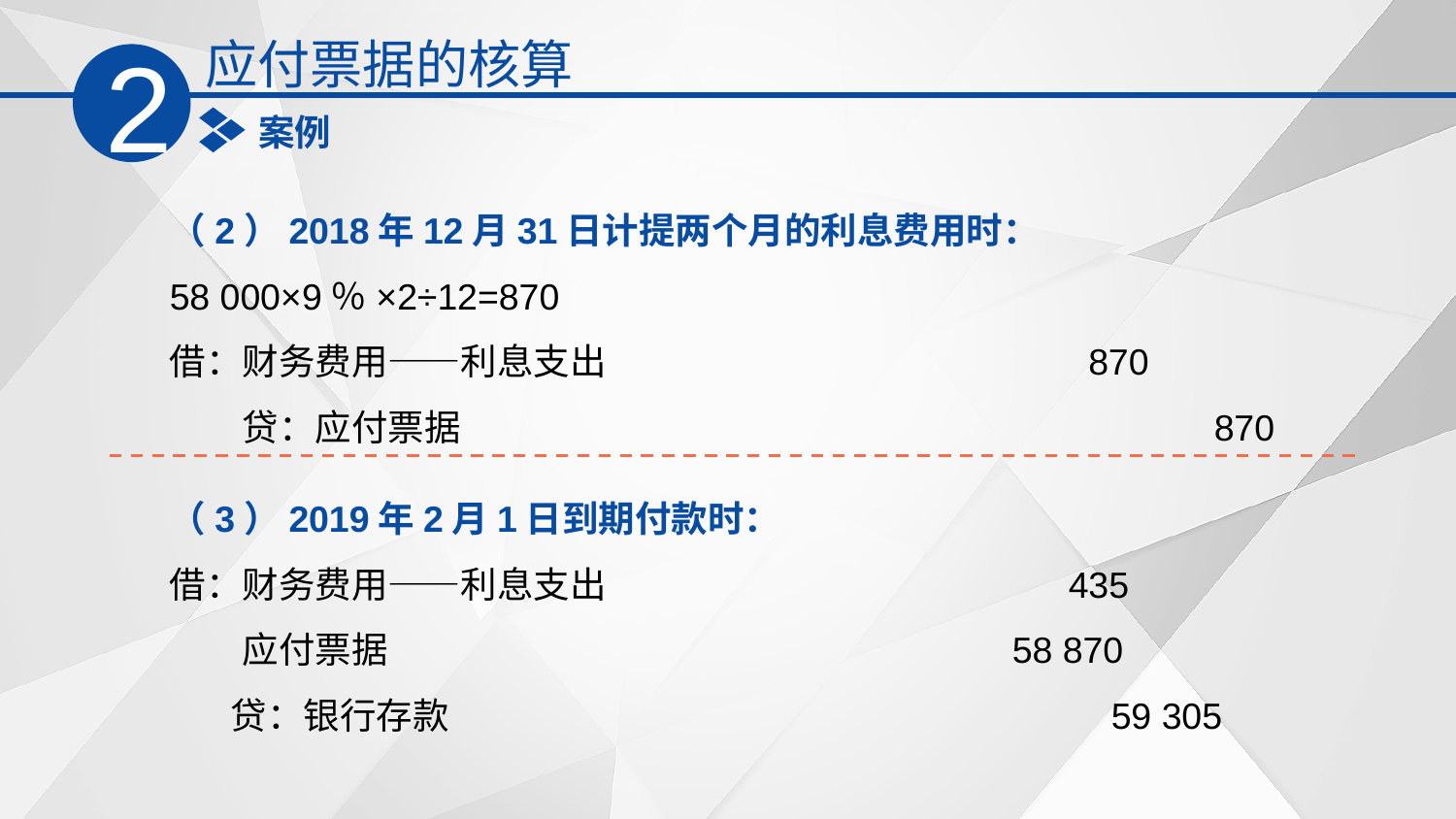

应付票据的核算
2

案例

（2）2018年12月31日计提两个月的利息费用时：
58 000×9％×2÷12=870
借：财务费用——利息支出　　　　　　　　　　　　　870
　　贷：应付票据　　　　　　　　　　　　　　　　　　　　  870
（3）2019年2月1日到期付款时：
借：财务费用——利息支出　　　　　　　　　　　　  435
　　应付票据　　　　　　　　　　　　　　　    　58 870
　   贷：银行存款　　　　　　　　　　　　　　       　      59 305